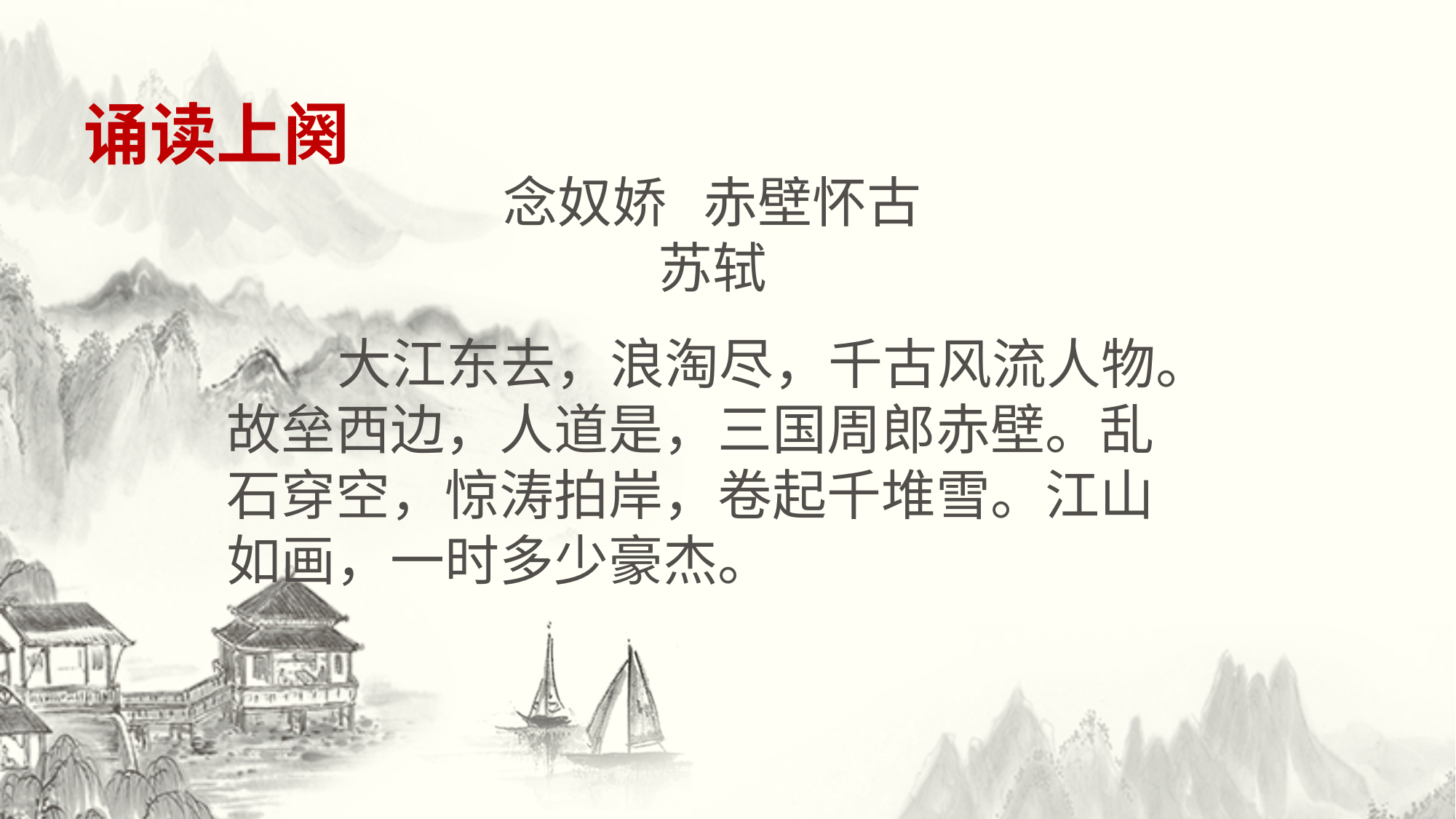

诵读上阕
念奴娇   赤壁怀古
苏轼
        大江东去，浪淘尽，千古风流人物。故垒西边，人道是，三国周郎赤壁。乱石穿空，惊涛拍岸，卷起千堆雪。江山如画，一时多少豪杰。